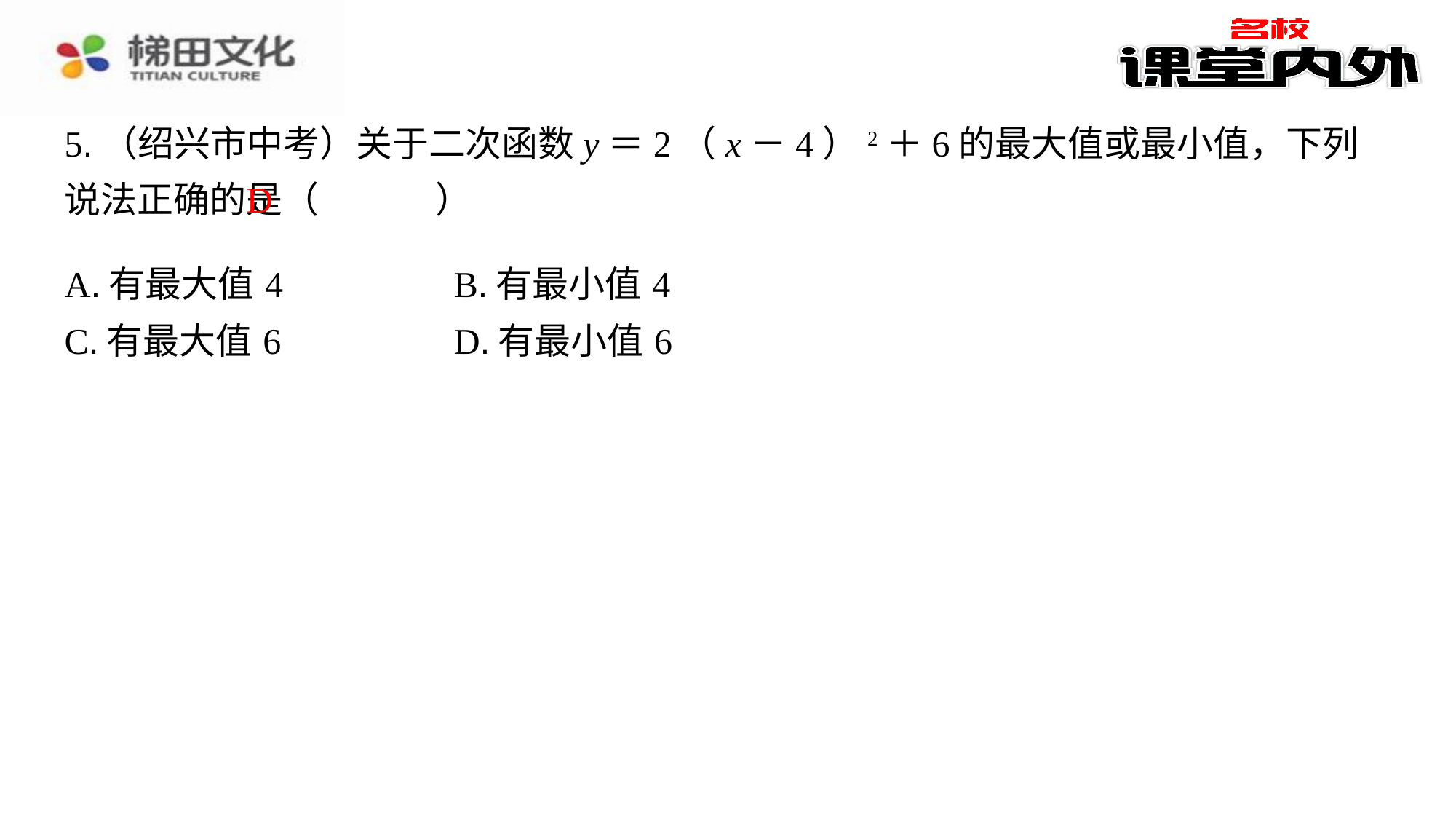

5.（绍兴市中考）关于二次函数y＝2（x－4）2＋6的最大值或最小值，下列说法正确的是（　D　）
D
| A.有最大值4 | B.有最小值4 |
| --- | --- |
| C.有最大值6 | D.有最小值6 |